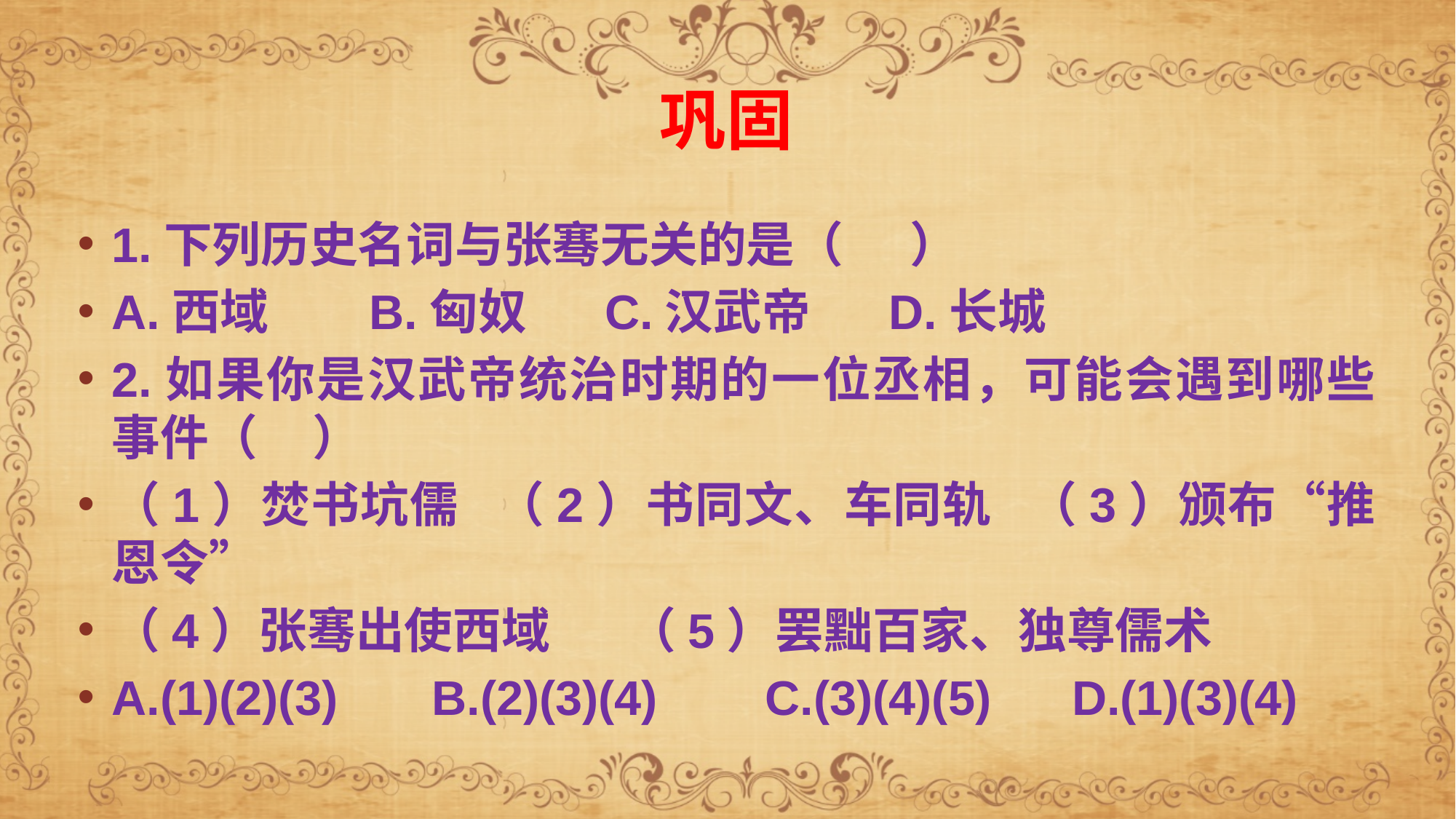

# 巩固
1.下列历史名词与张骞无关的是（      ）
A.西域        B.匈奴      C.汉武帝      D.长城
2.如果你是汉武帝统治时期的一位丞相，可能会遇到哪些事件（     ）
（1）焚书坑儒   （2）书同文、车同轨   （3）颁布“推恩令”
（4）张骞出使西域       （5）罢黜百家、独尊儒术
A.(1)(2)(3)       B.(2)(3)(4)        C.(3)(4)(5)      D.(1)(3)(4)